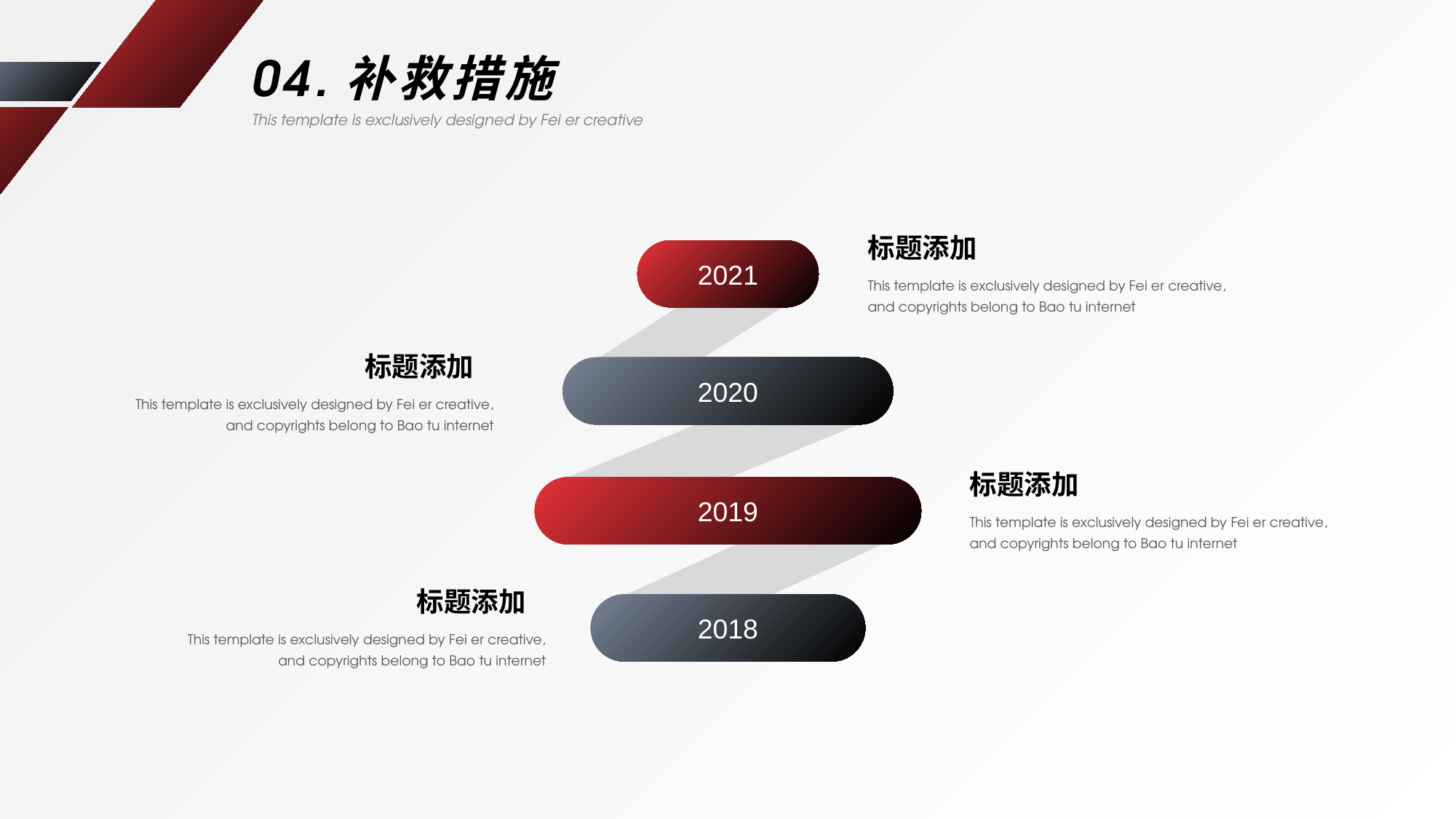

04.补救措施
This template is exclusively designed by Fei er creative
标题添加
This template is exclusively designed by Fei er creative, and copyrights belong to Bao tu internet

2021

2020

2019
2018
标题添加
This template is exclusively designed by Fei er creative, and copyrights belong to Bao tu internet
标题添加
This template is exclusively designed by Fei er creative, and copyrights belong to Bao tu internet
标题添加
This template is exclusively designed by Fei er creative, and copyrights belong to Bao tu internet